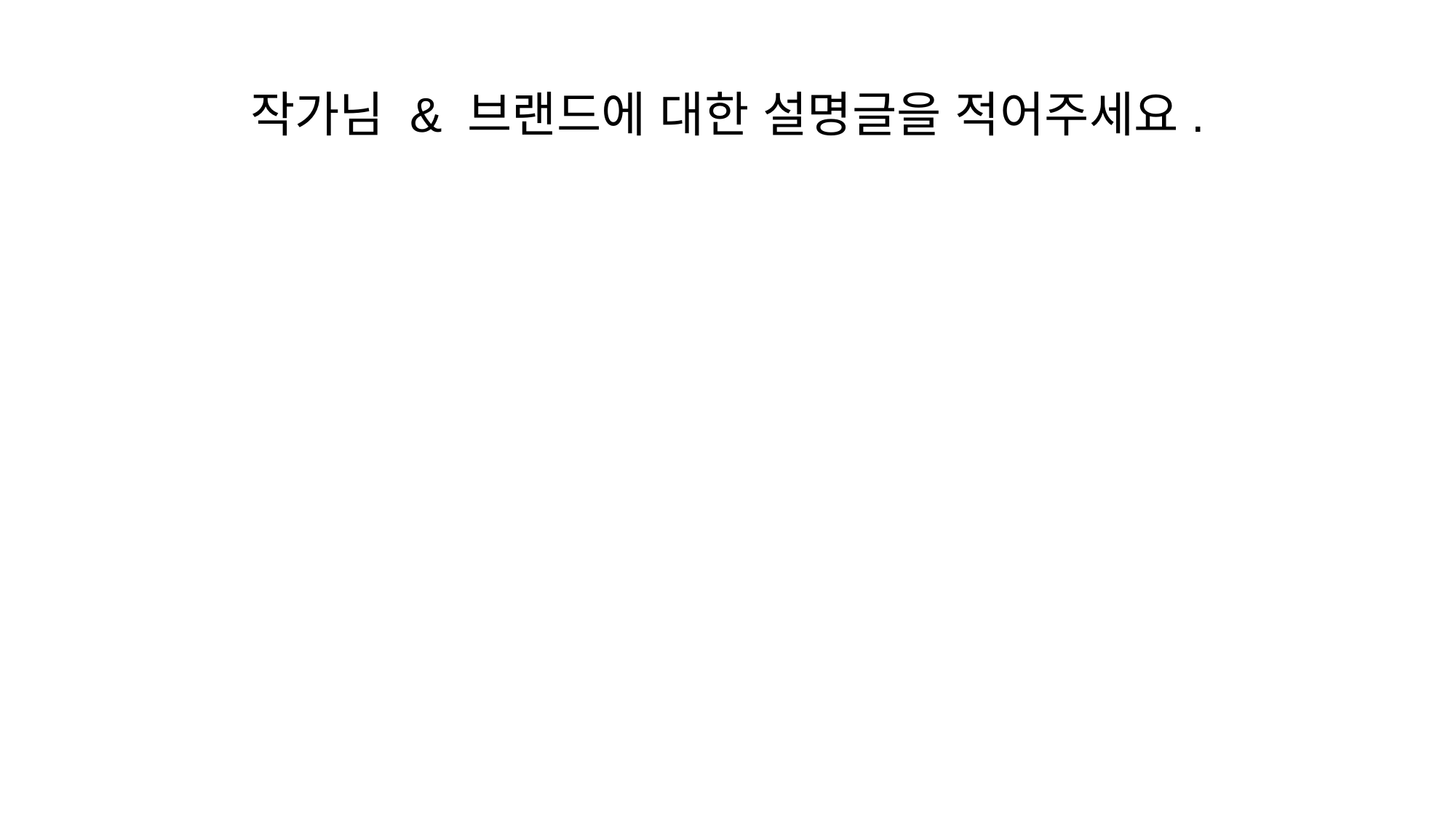

# 작가님 & 브랜드에 대한 설명글을 적어주세요.